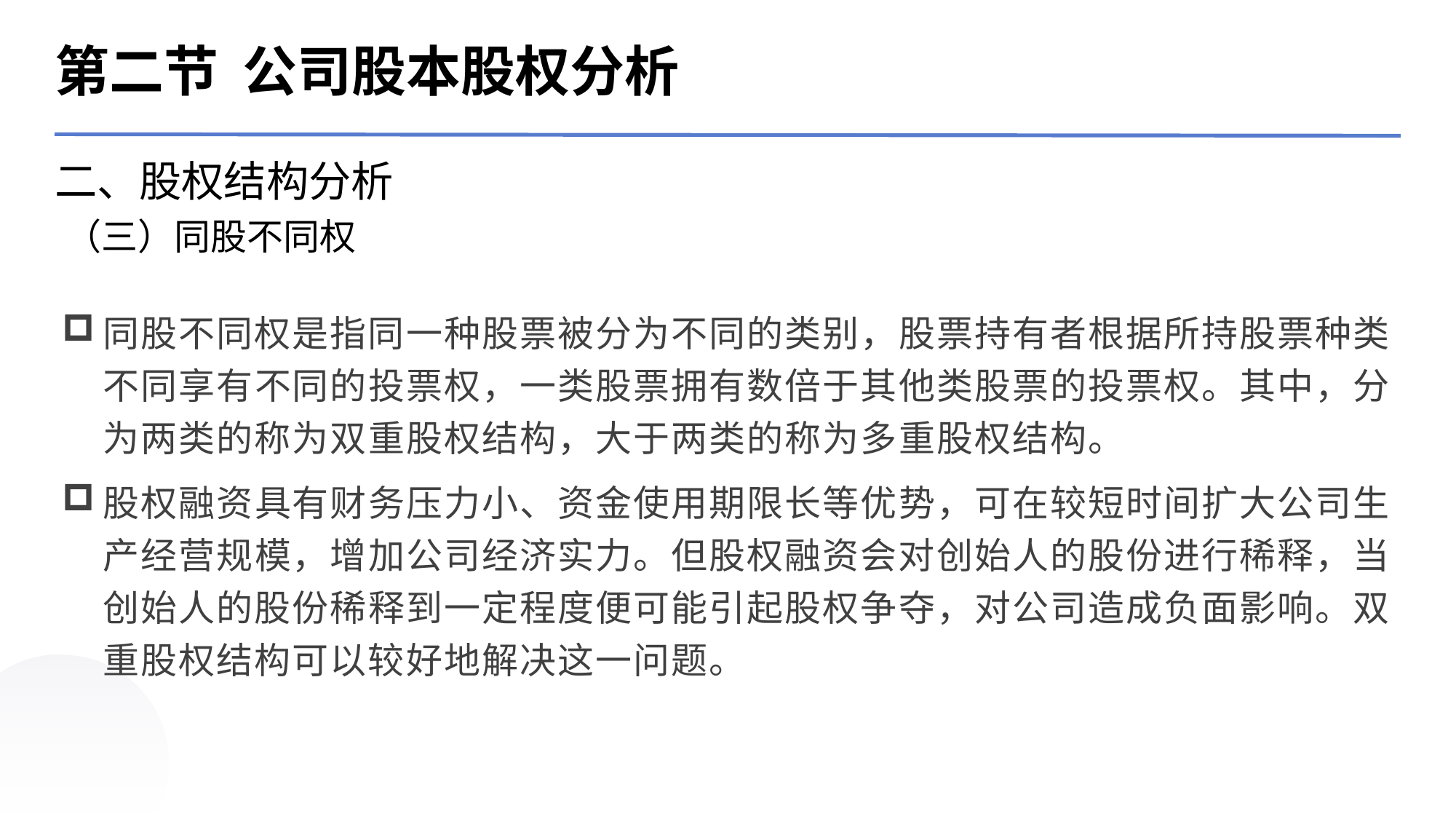

第二节  公司股本股权分析
二、股权结构分析

（三）同股不同权
同股不同权是指同一种股票被分为不同的类别，股票持有者根据所持股票种类不同享有不同的投票权，一类股票拥有数倍于其他类股票的投票权。其中，分为两类的称为双重股权结构，大于两类的称为多重股权结构。
股权融资具有财务压力小、资金使用期限长等优势，可在较短时间扩大公司生产经营规模，增加公司经济实力。但股权融资会对创始人的股份进行稀释，当创始人的股份稀释到一定程度便可能引起股权争夺，对公司造成负面影响。双重股权结构可以较好地解决这一问题。

28